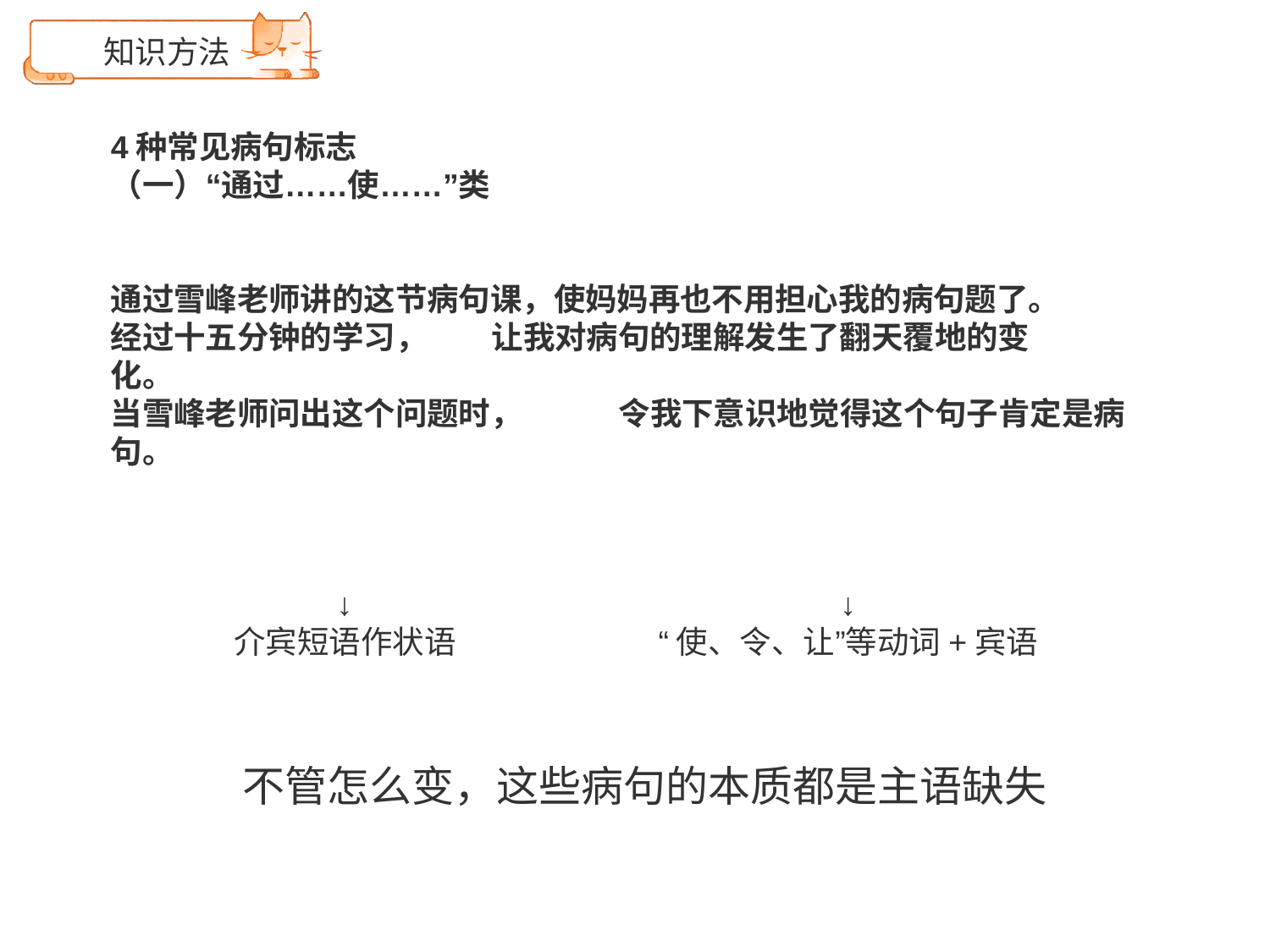

# 知识方法
4种常见病句标志
（一）“通过……使……”类

通过雪峰老师讲的这节病句课，使妈妈再也不用担心我的病句题了。
经过十五分钟的学习，	让我对病句的理解发生了翻天覆地的变
化。
当雪峰老师问出这个问题时，	令我下意识地觉得这个句子肯定是病
句。
↓
介宾短语作状语
↓
“使、令、让”等动词+宾语
不管怎么变，这些病句的本质都是主语缺失